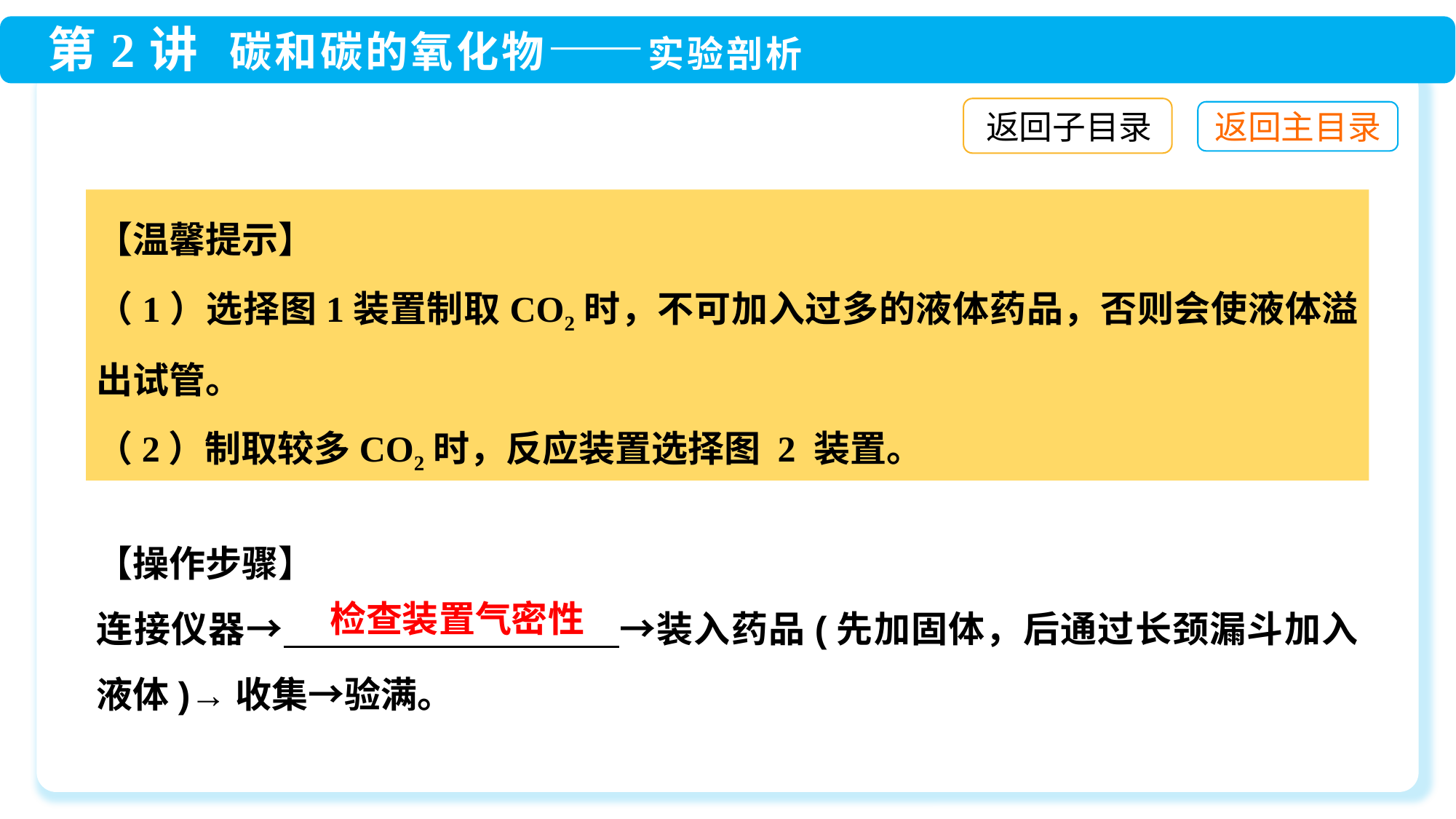

返回子目录
【温馨提示】
（1）选择图1装置制取CO2时，不可加入过多的液体药品，否则会使液体溢出试管。
（2）制取较多CO2时，反应装置选择图 2 装置。
【操作步骤】
连接仪器→　　　　　　　　　→装入药品(先加固体，后通过长颈漏斗加入液体)→收集→验满。
检查装置气密性